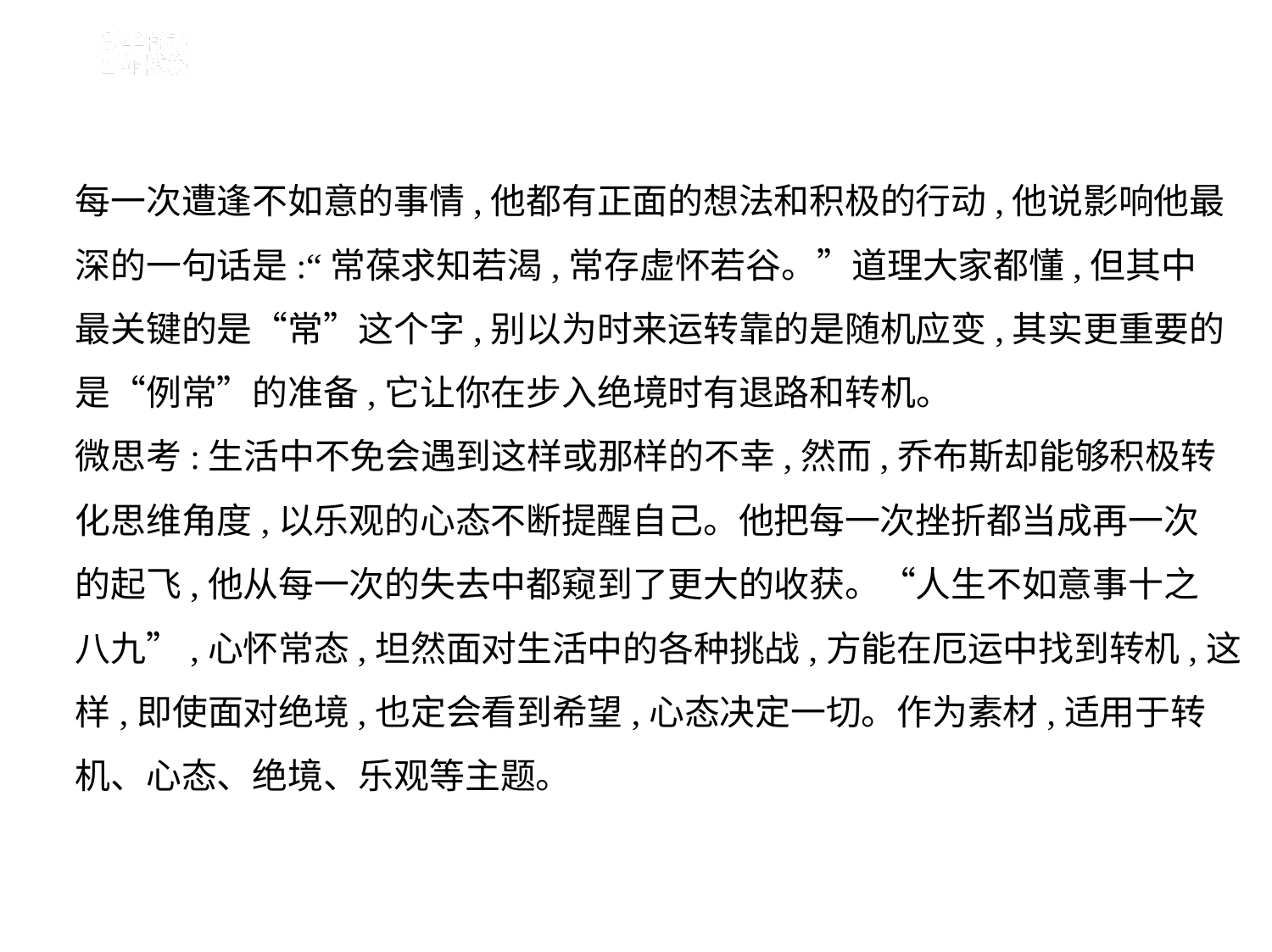

每一次遭逢不如意的事情,他都有正面的想法和积极的行动,他说影响他最
深的一句话是:“常葆求知若渴,常存虚怀若谷。”道理大家都懂,但其中
最关键的是“常”这个字,别以为时来运转靠的是随机应变,其实更重要的
是“例常”的准备,它让你在步入绝境时有退路和转机。
微思考:生活中不免会遇到这样或那样的不幸,然而,乔布斯却能够积极转
化思维角度,以乐观的心态不断提醒自己。他把每一次挫折都当成再一次
的起飞,他从每一次的失去中都窥到了更大的收获。“人生不如意事十之
八九”,心怀常态,坦然面对生活中的各种挑战,方能在厄运中找到转机,这
样,即使面对绝境,也定会看到希望,心态决定一切。作为素材,适用于转
机、心态、绝境、乐观等主题。